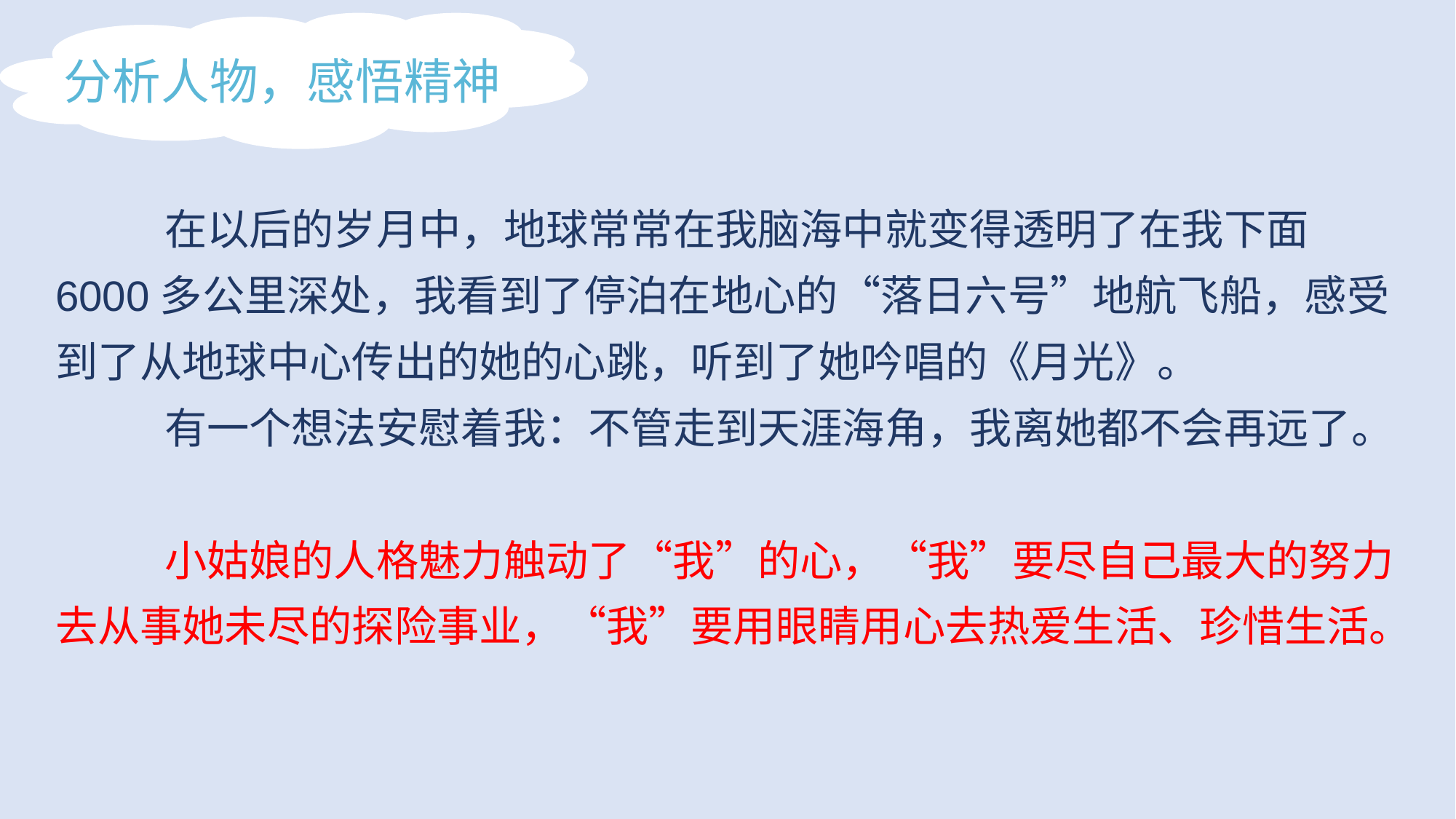

分析人物，感悟精神
	在以后的岁月中，地球常常在我脑海中就变得透明了在我下面6000多公里深处，我看到了停泊在地心的“落日六号”地航飞船，感受到了从地球中心传出的她的心跳，听到了她吟唱的《月光》。
	有一个想法安慰着我：不管走到天涯海角，我离她都不会再远了。

	小姑娘的人格魅力触动了“我”的心，“我”要尽自己最大的努力去从事她未尽的探险事业，“我”要用眼睛用心去热爱生活、珍惜生活。